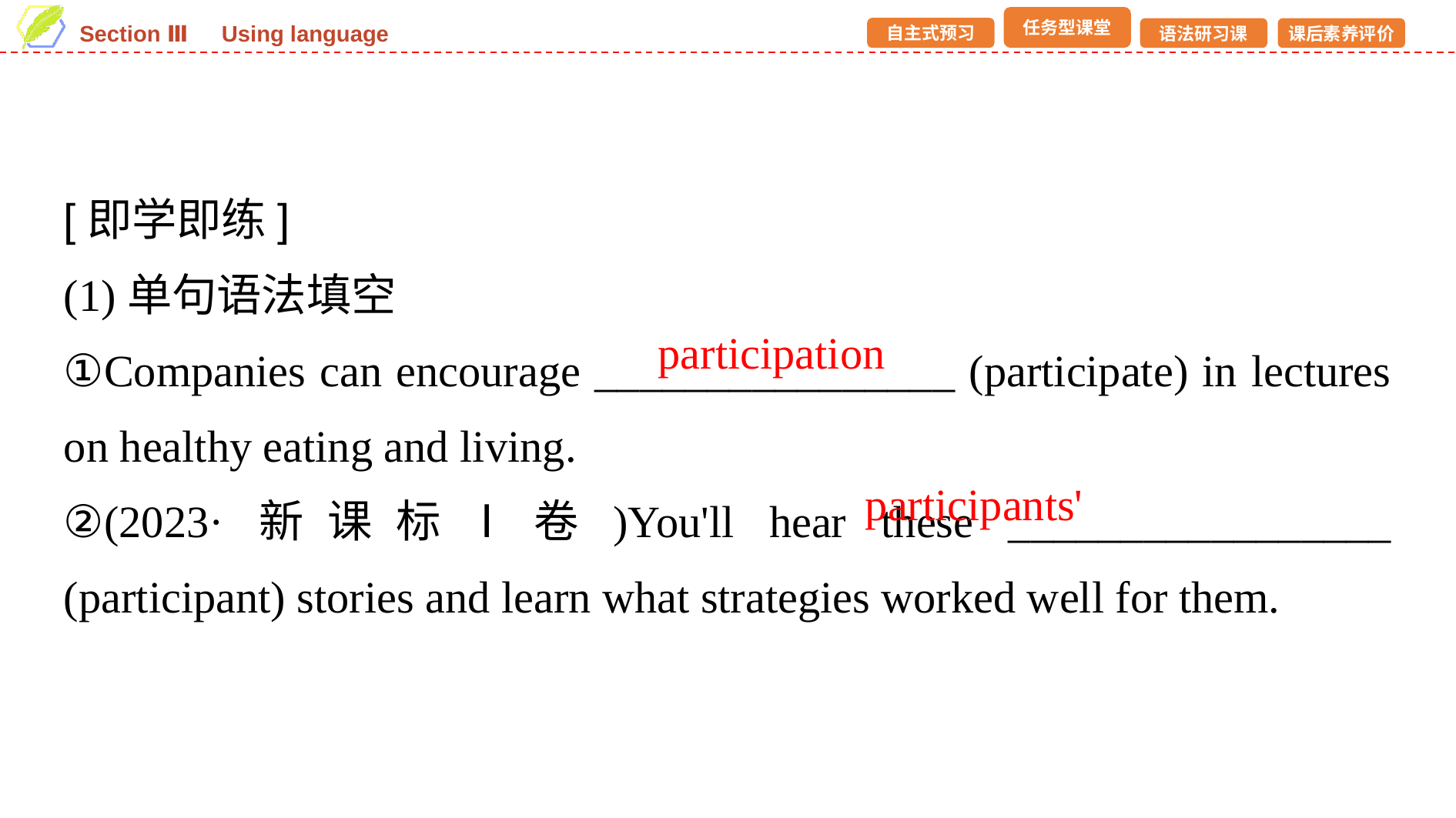

[即学即练]
(1)单句语法填空
①Companies can encourage ________________ (participate) in lectures on healthy eating and living.
②(2023·新课标Ⅰ卷)You'll hear these _________________ (participant) stories and learn what strategies worked well for them.
participation
participants'